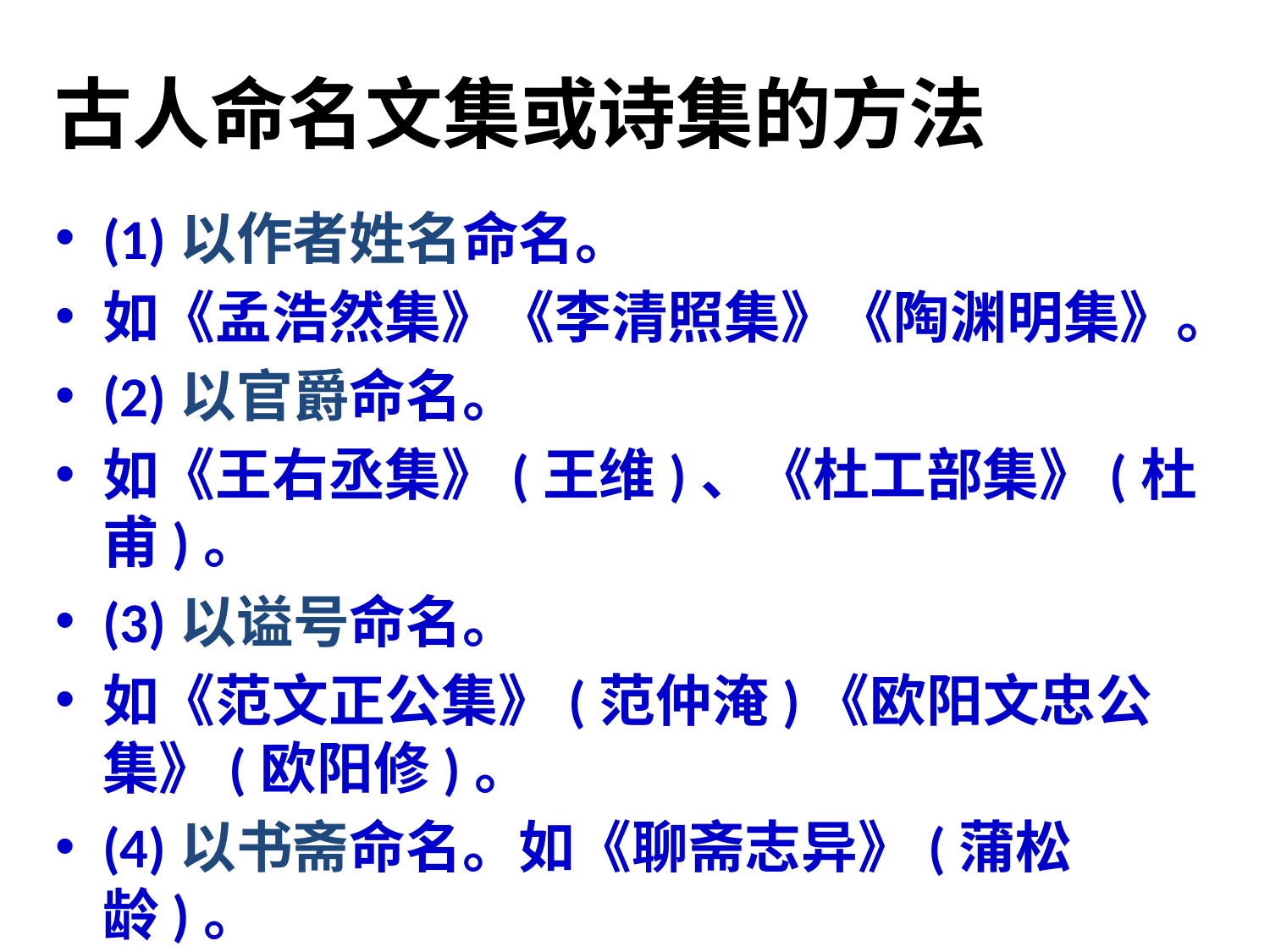

古人命名文集或诗集的方法
(1)以作者姓名命名。
如《孟浩然集》《李清照集》《陶渊明集》。
(2)以官爵命名。
如《王右丞集》(王维)、《杜工部集》(杜甫)。
(3)以谥号命名。
如《范文正公集》(范仲淹)《欧阳文忠公集》(欧阳修)。
(4)以书斋命名。如《聊斋志异》(蒲松龄)。